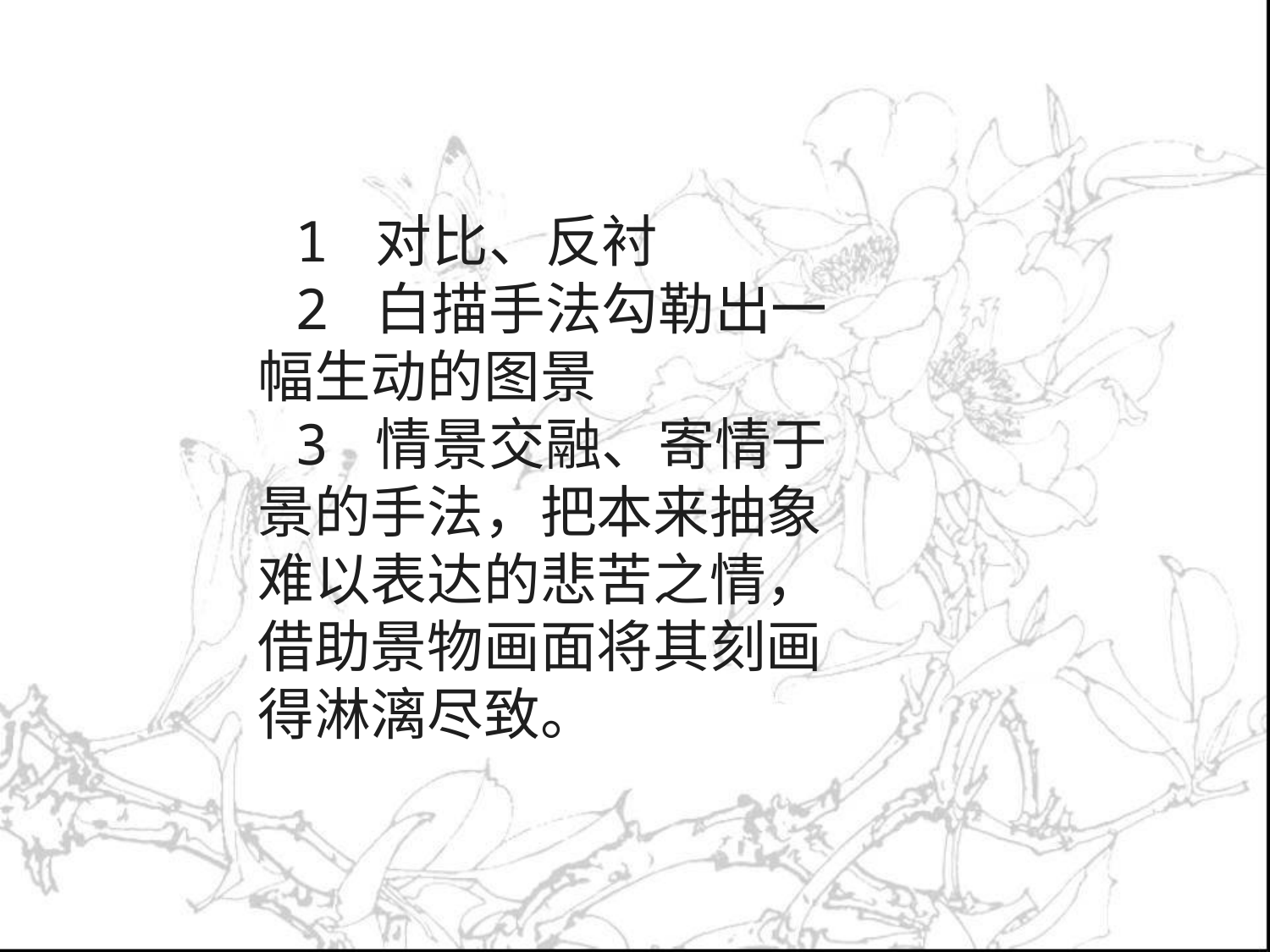

1 对比、反衬
2 白描手法勾勒出一幅生动的图景
3 情景交融、寄情于景的手法，把本来抽象难以表达的悲苦之情，借助景物画面将其刻画得淋漓尽致。